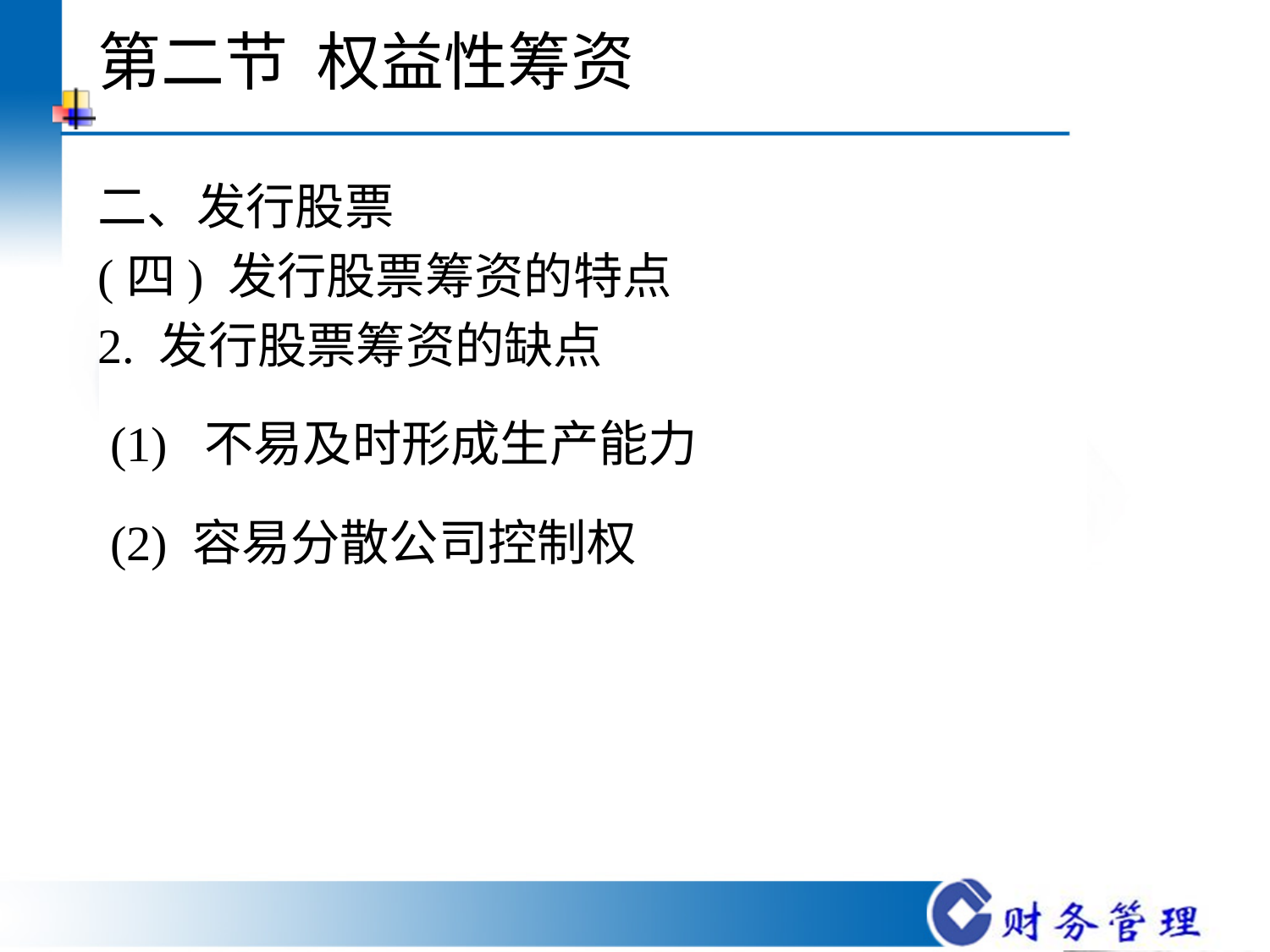

# 第二节  权益性筹资
二、发行股票
(四) 发行股票筹资的特点
2. 发行股票筹资的缺点
 (1)  不易及时形成生产能力
 (2) 容易分散公司控制权

26